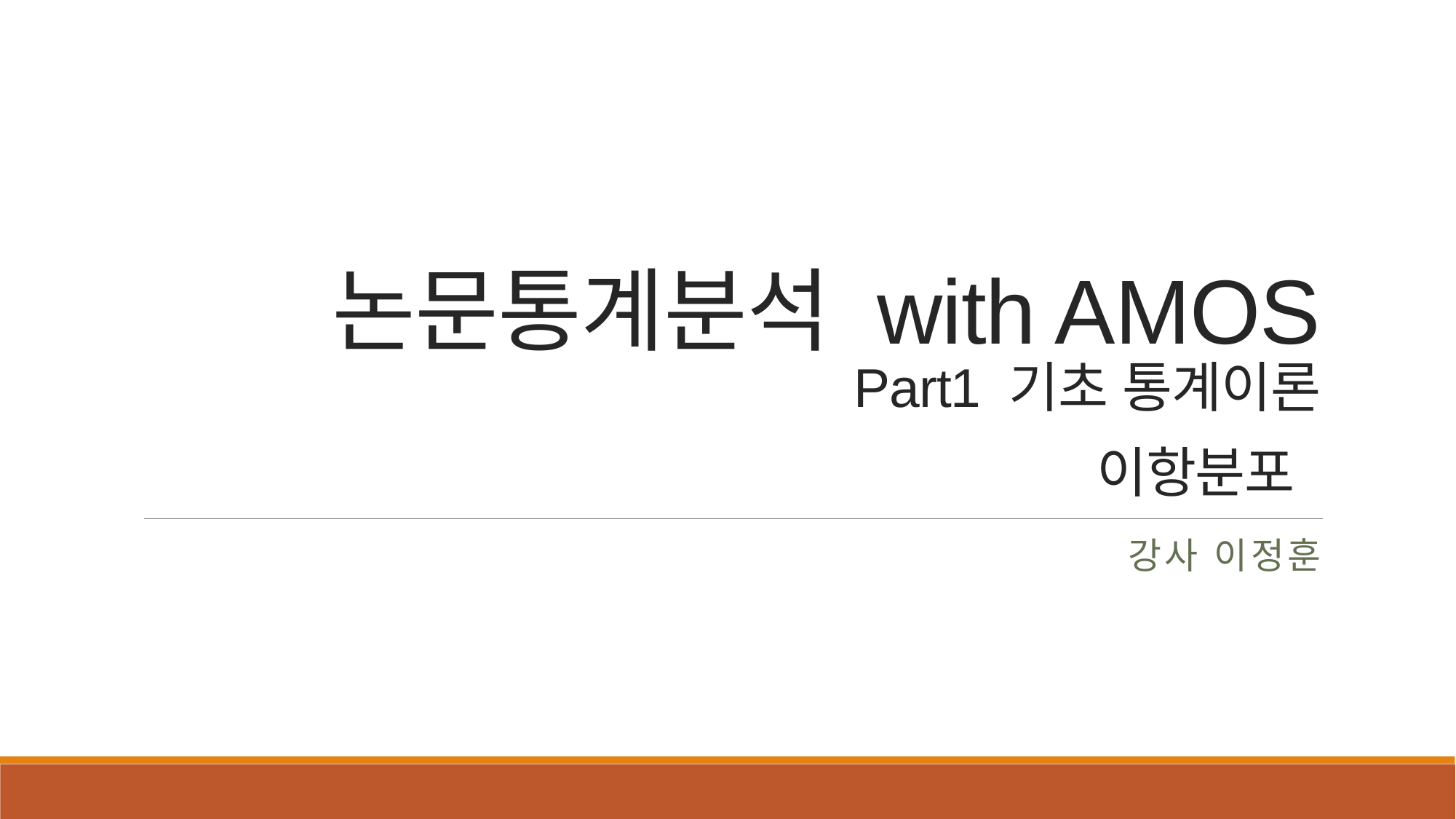

# 논문통계분석 with AMOS Part1 기초 통계이론 이항분포
강사 이정훈